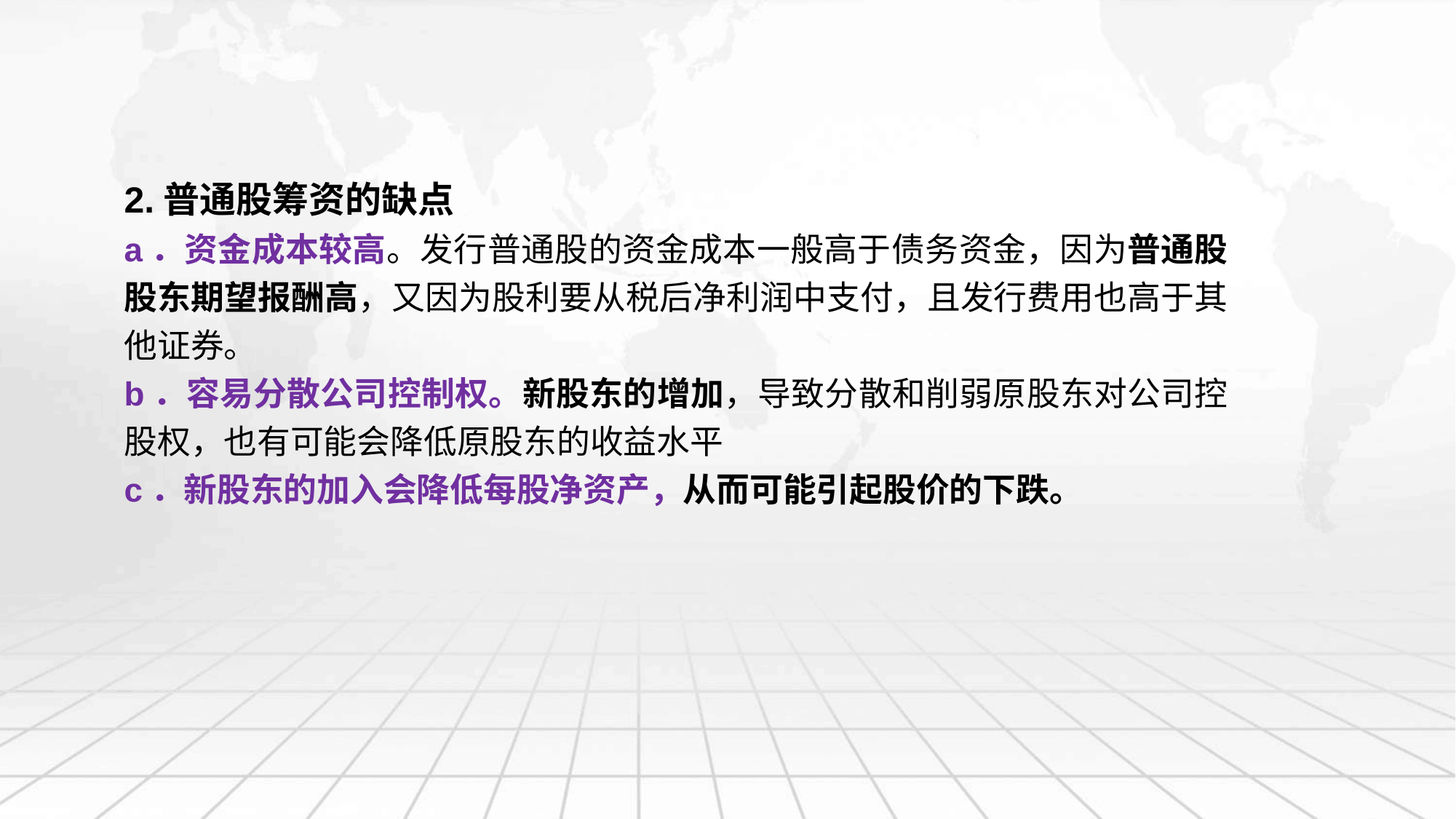

2.普通股筹资的缺点
a．资金成本较高。发行普通股的资金成本一般高于债务资金，因为普通股股东期望报酬高，又因为股利要从税后净利润中支付，且发行费用也高于其他证券。
b．容易分散公司控制权。新股东的增加，导致分散和削弱原股东对公司控股权，也有可能会降低原股东的收益水平
c．新股东的加入会降低每股净资产，从而可能引起股价的下跌。